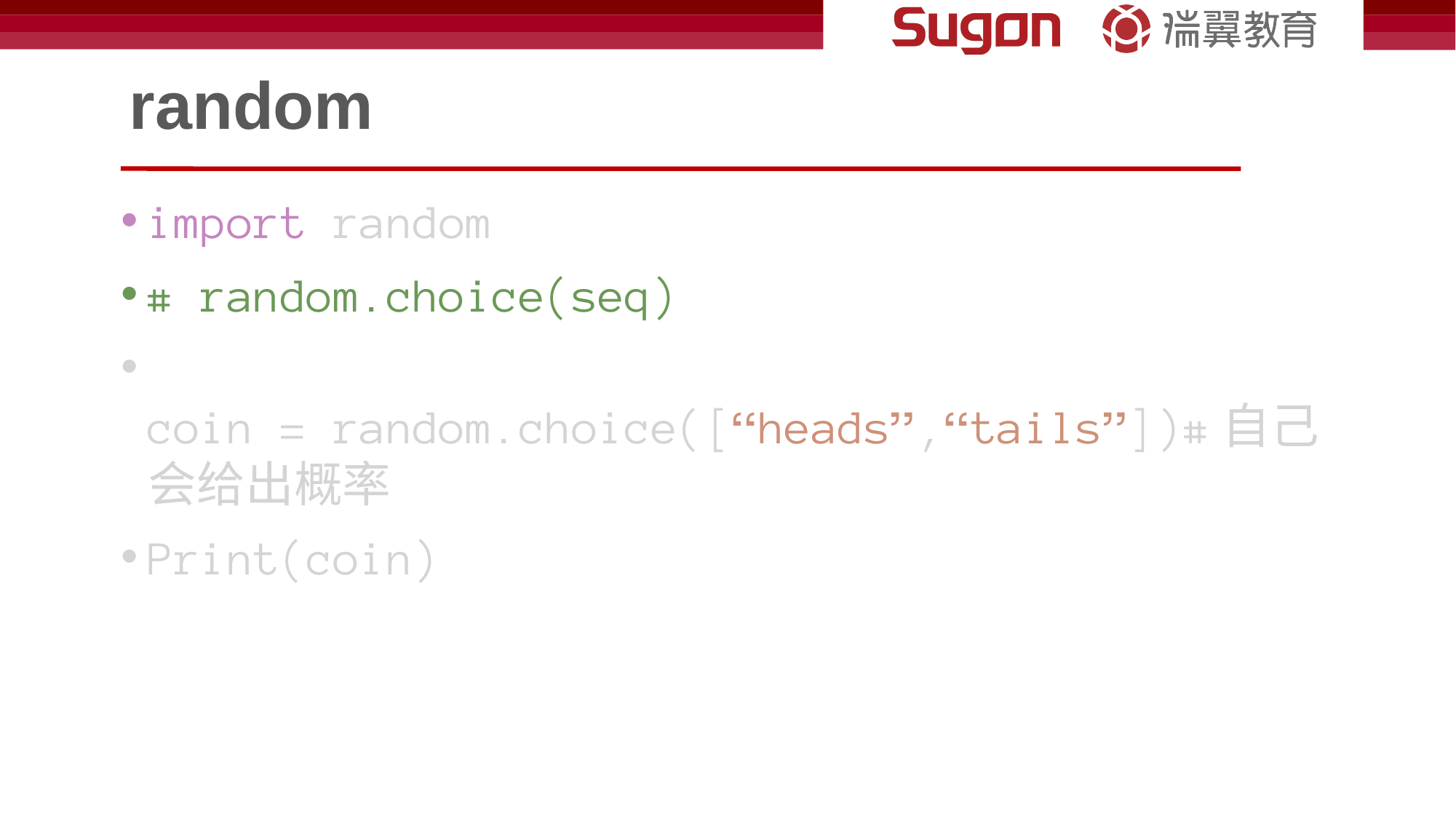

# random
import random
# random.choice(seq)
coin = random.choice([“heads”,“tails”])#自己会给出概率
Print(coin)